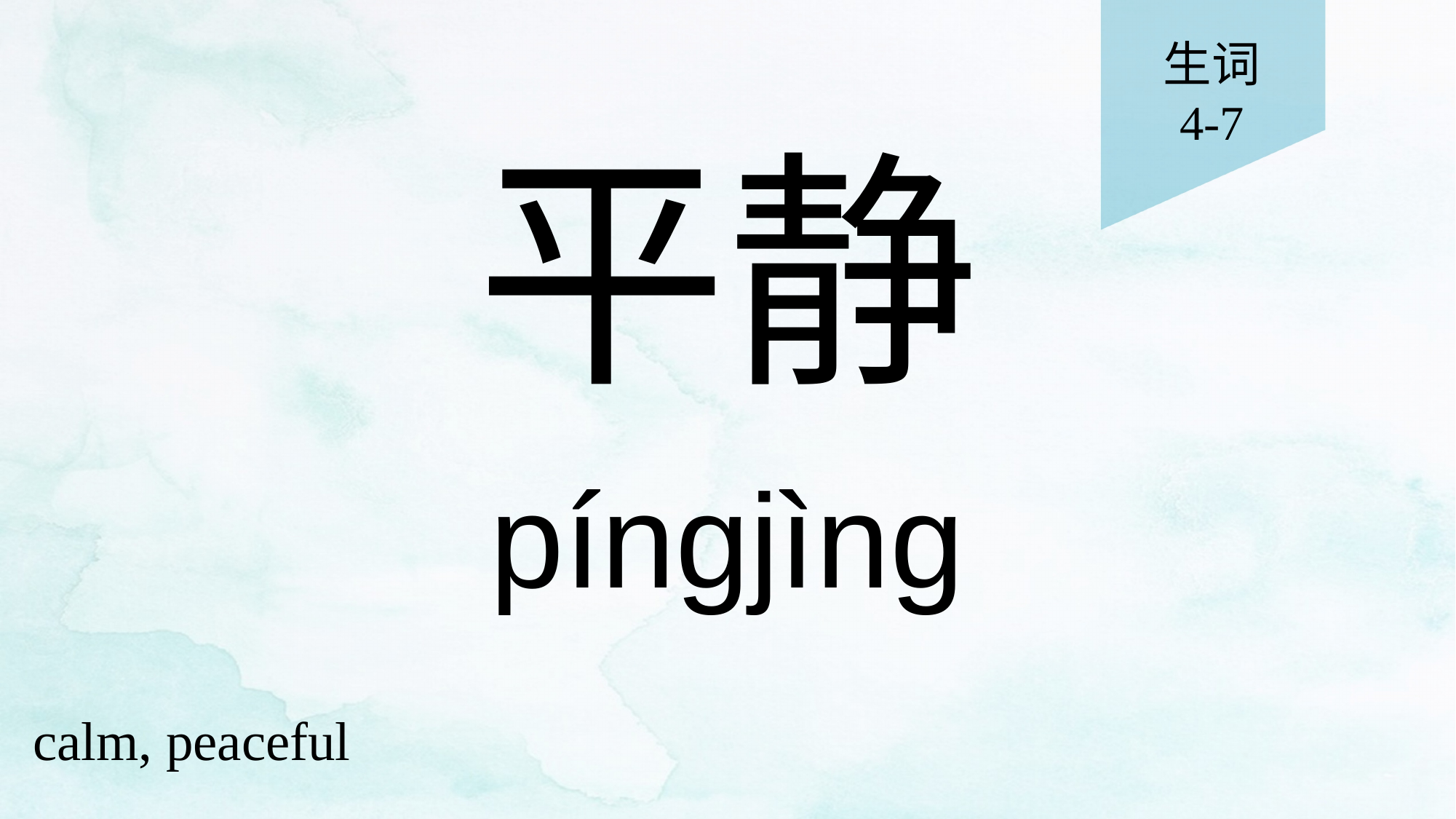

生词
4-7
# 平静
píngjìng
calm, peaceful